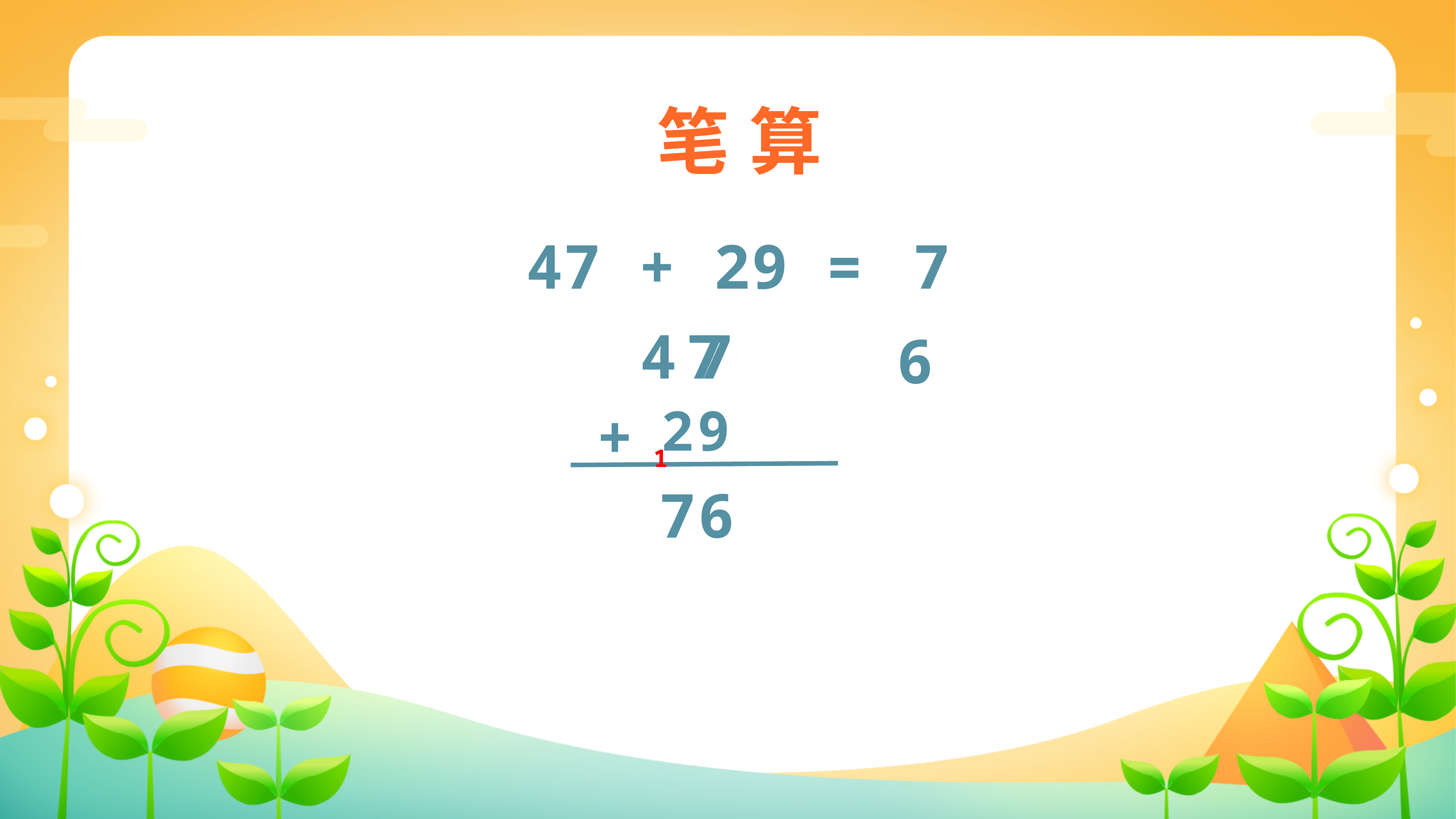

笔 算
47 + 29 =
76
4
7
7
+
2
9
1
7
6